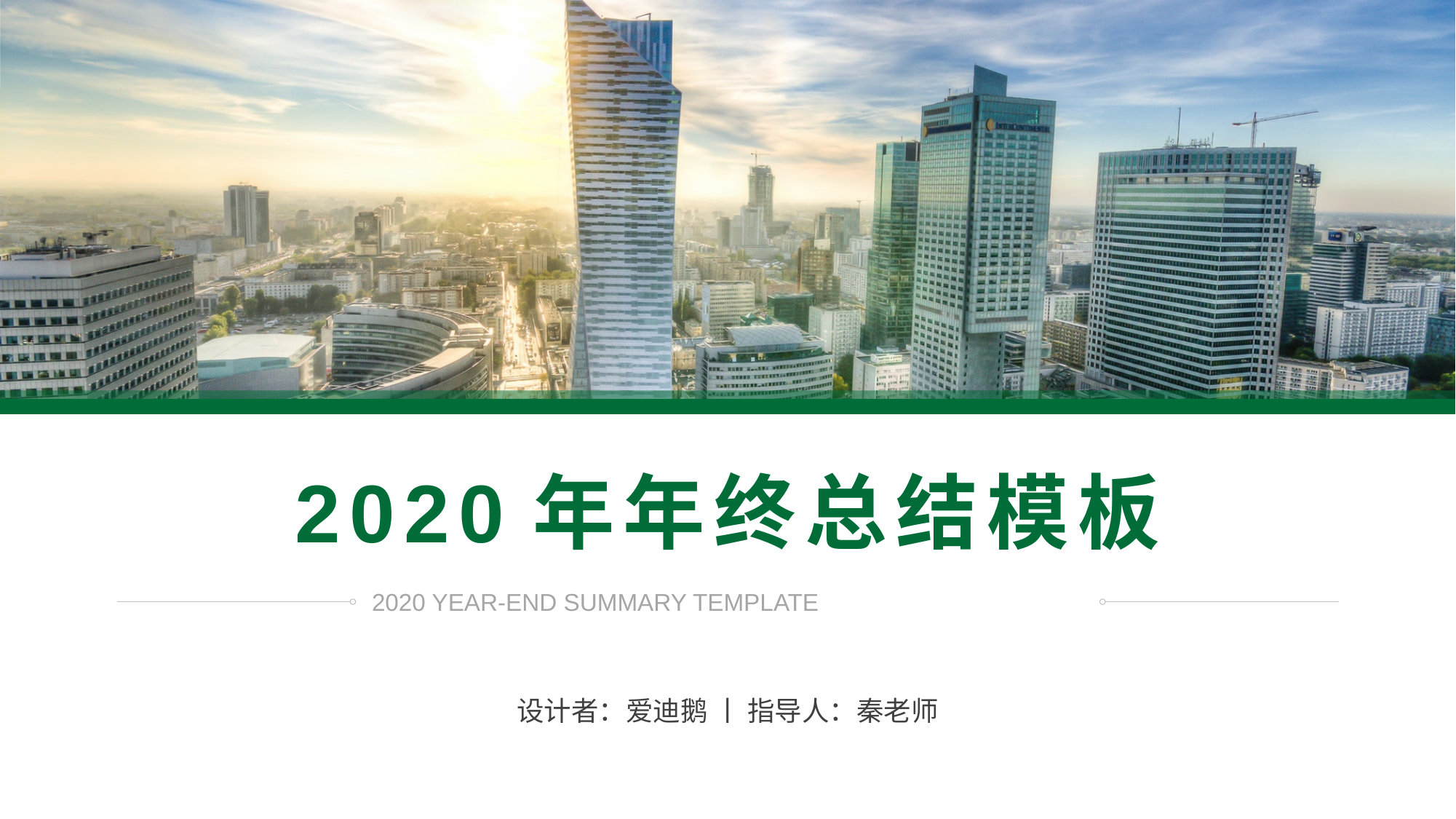

# 2020年年终总结模板
2020 YEAR-END SUMMARY TEMPLATE

设计者：爱迪鹅 丨 指导人：秦老师